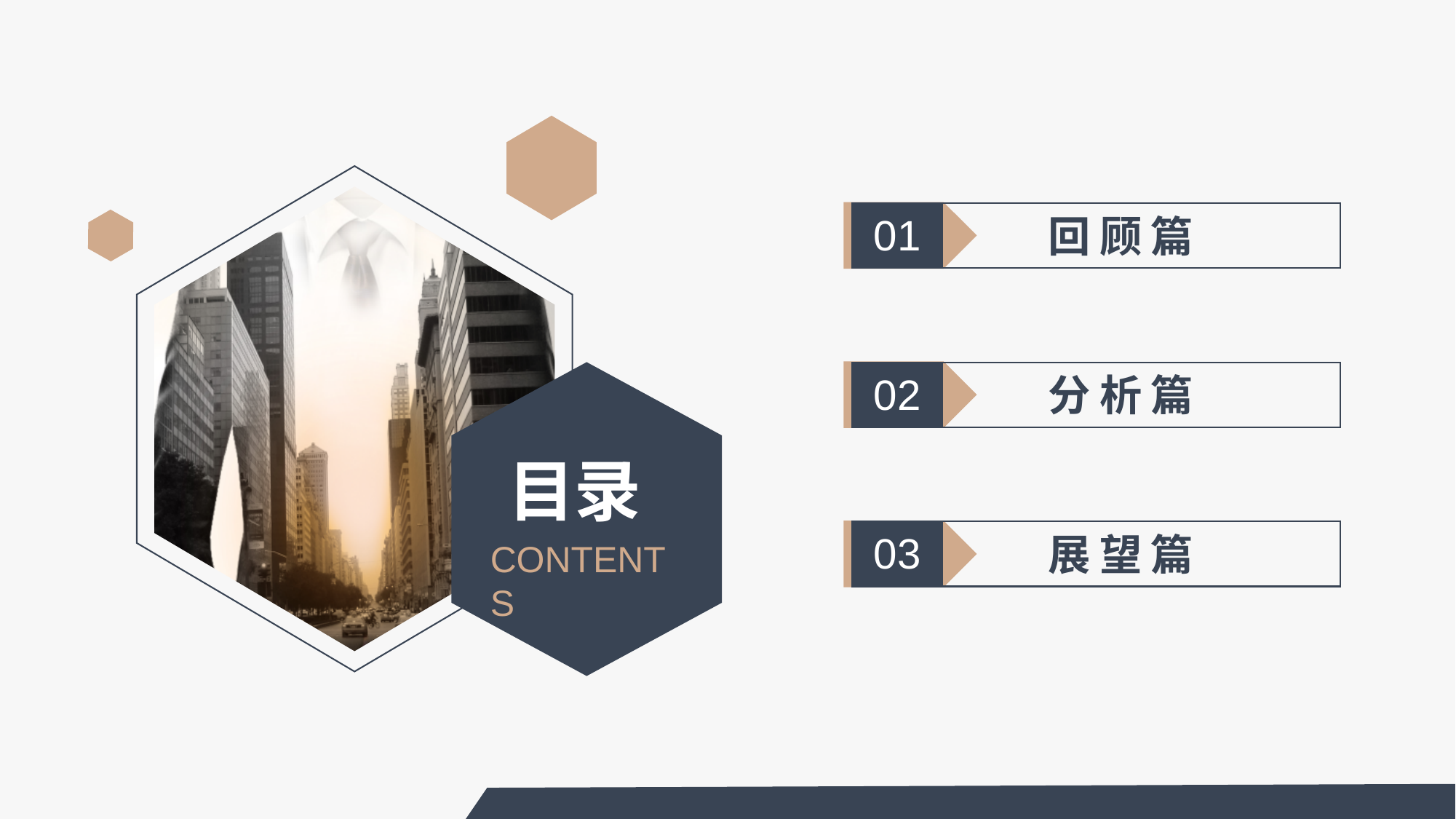

01
回顾篇

02
分析篇

目录

03
展望篇
CONTENTS